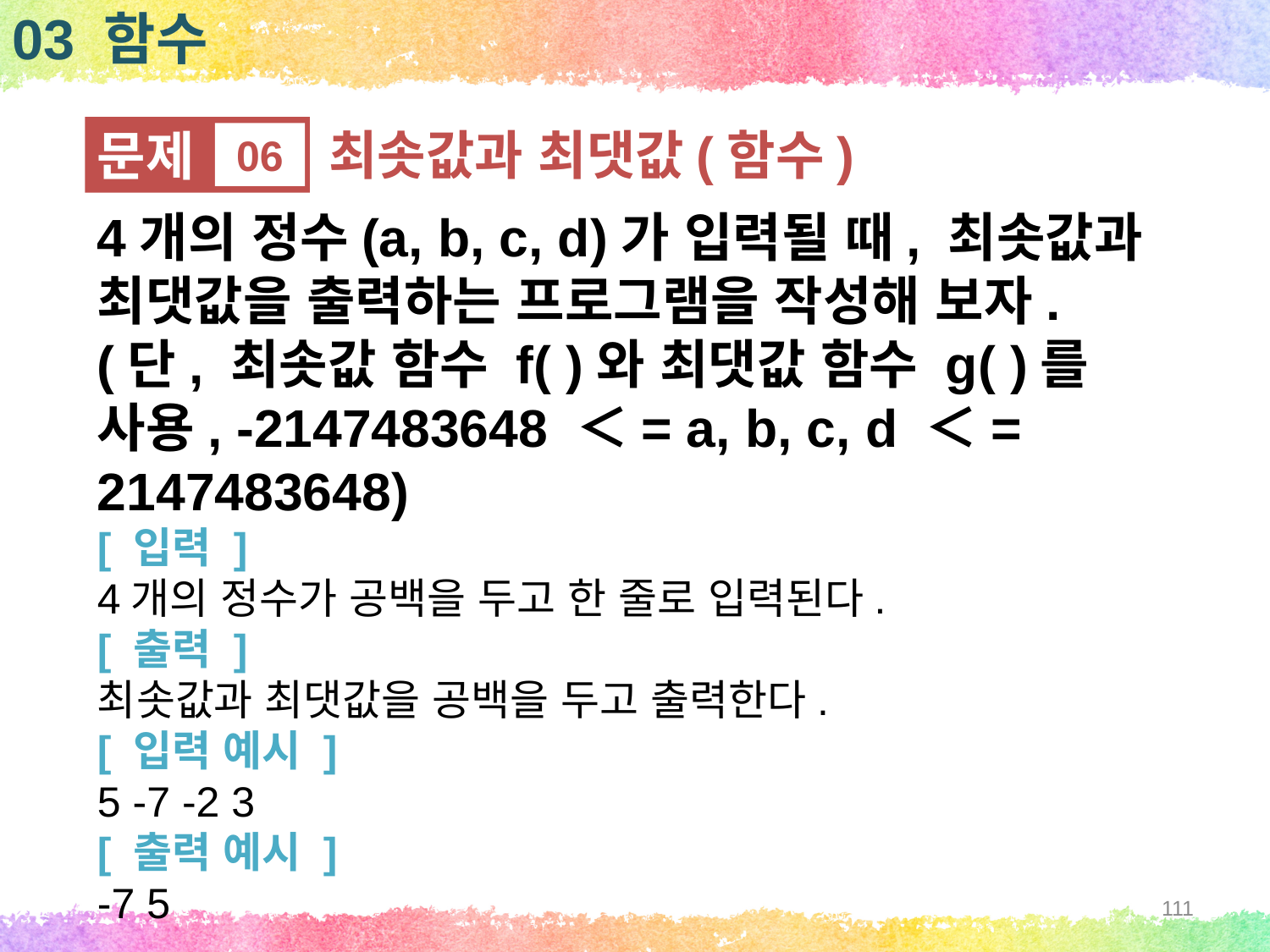

03 함수
문제
06
최솟값과 최댓값(함수)
4개의 정수(a, b, c, d)가 입력될 때, 최솟값과 최댓값을 출력하는 프로그램을 작성해 보자.
(단, 최솟값 함수 f( )와 최댓값 함수 g( )를 사용, -2147483648 ＜= a, b, c, d ＜= 2147483648)
[ 입력 ]
4개의 정수가 공백을 두고 한 줄로 입력된다.
[ 출력 ]
최솟값과 최댓값을 공백을 두고 출력한다.
[ 입력 예시 ]
5 -7 -2 3
[ 출력 예시 ]
-7 5
111